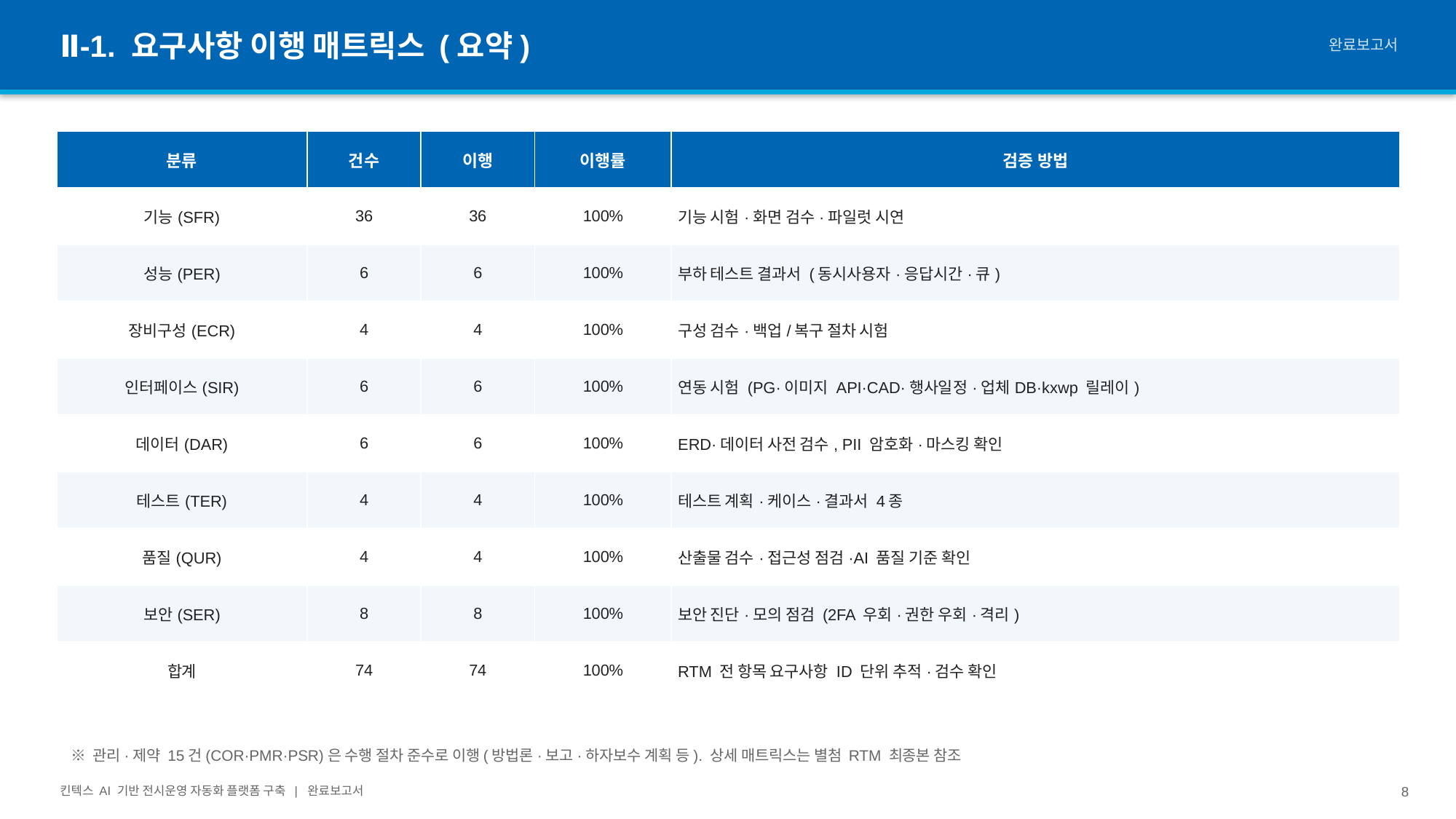

Ⅱ-1. 요구사항 이행 매트릭스 (요약)
완료보고서

| 분류 | 건수 | 이행 | 이행률 | 검증 방법 |
| --- | --- | --- | --- | --- |
| 기능(SFR) | 36 | 36 | 100% | 기능 시험·화면 검수·파일럿 시연 |
| 성능(PER) | 6 | 6 | 100% | 부하 테스트 결과서 (동시사용자·응답시간·큐) |
| 장비구성(ECR) | 4 | 4 | 100% | 구성 검수·백업/복구 절차 시험 |
| 인터페이스(SIR) | 6 | 6 | 100% | 연동 시험 (PG·이미지 API·CAD·행사일정·업체DB·kxwp 릴레이) |
| 데이터(DAR) | 6 | 6 | 100% | ERD·데이터 사전 검수, PII 암호화·마스킹 확인 |
| 테스트(TER) | 4 | 4 | 100% | 테스트 계획·케이스·결과서 4종 |
| 품질(QUR) | 4 | 4 | 100% | 산출물 검수·접근성 점검·AI 품질 기준 확인 |
| 보안(SER) | 8 | 8 | 100% | 보안 진단·모의 점검 (2FA 우회·권한 우회·격리) |
| 합계 | 74 | 74 | 100% | RTM 전 항목 요구사항 ID 단위 추적·검수 확인 |
※ 관리·제약 15건(COR·PMR·PSR)은 수행 절차 준수로 이행(방법론·보고·하자보수 계획 등). 상세 매트릭스는 별첨 RTM 최종본 참조
킨텍스 AI 기반 전시운영 자동화 플랫폼 구축  |  완료보고서
8